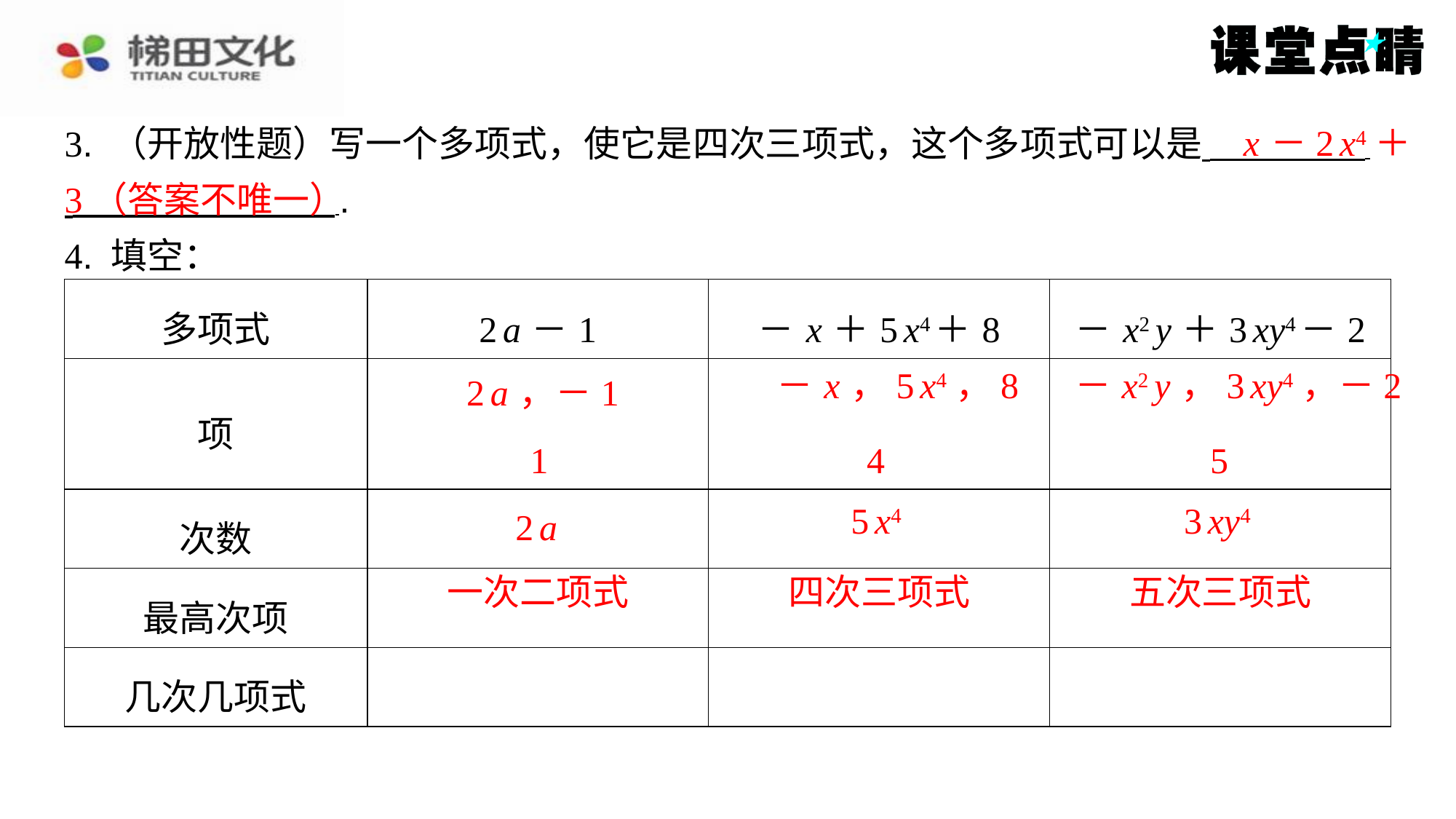

x －2 x4＋
3. （开放性题）写一个多项式，使它是四次三项式，这个多项式可以是                         ⁠
                                         ⁠.
4. 填空：
3（答案不唯一）
| 多项式 | 2 a －1 | － x ＋5 x4＋8 | － x2 y ＋3 xy4－2 |
| --- | --- | --- | --- |
| 项 | 2 a ，－1 | － x ，5 x4，8 | － x2 y ，3 xy4，－2 |
| 次数 | 1 | 4 | 5 |
| 最高次项 | 2 a | 5 x4 | 3 xy4 |
| 几次几项式 | 一次二项式 | 四次三项式 | 五次三项式 |
－ x ，5 x4，8
－ x2 y ，3 xy4，－2
2 a ，－1
1
4
5
5 x4
3 xy4
2 a
一次二项式
四次三项式
五次三项式